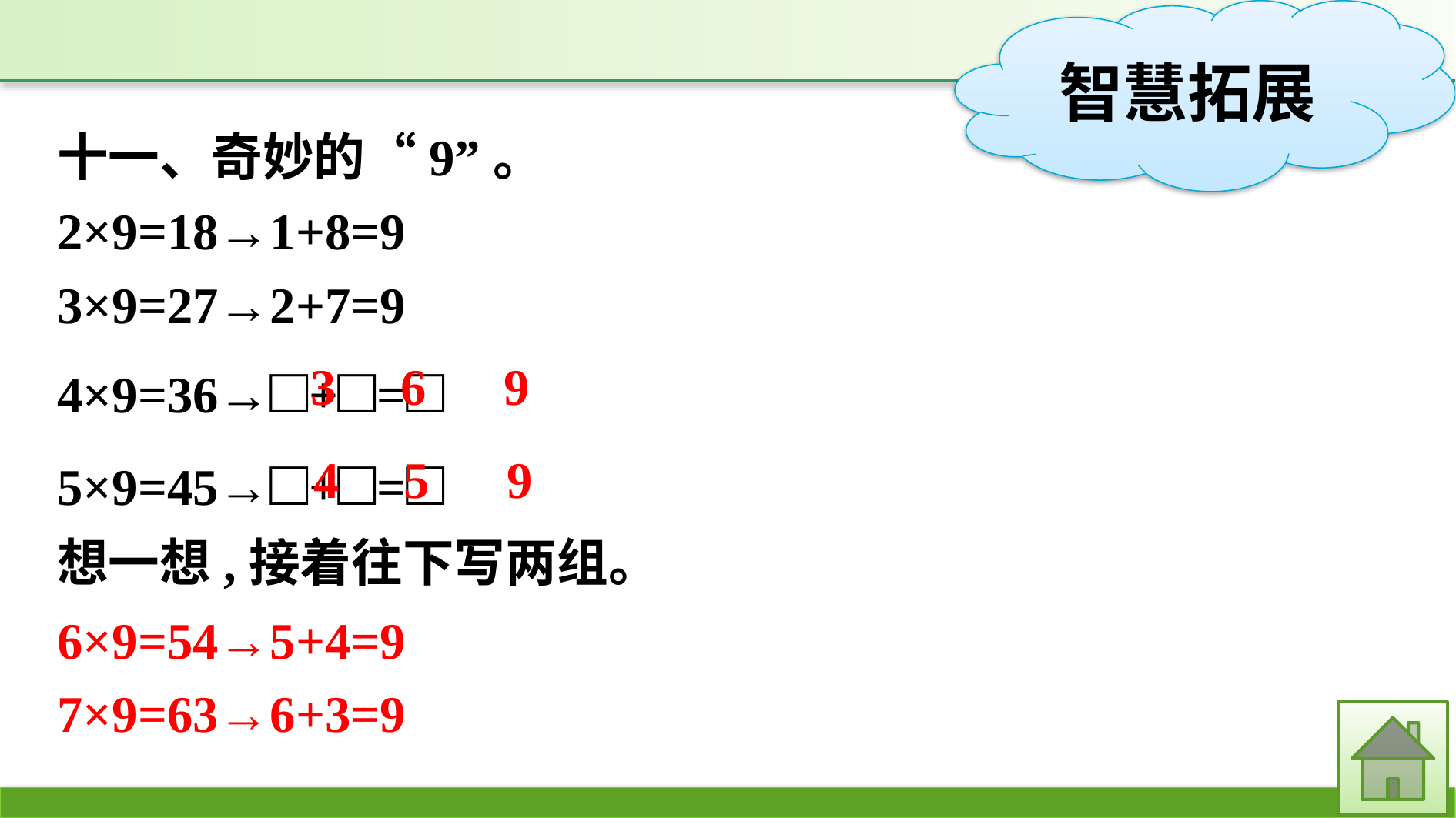

十一、奇妙的“9”。
2×9=18→1+8=9
3×9=27→2+7=9
4×9=36→□+□=□
5×9=45→□+□=□
想一想,接着往下写两组。
3     6      9
4     5      9
6×9=54→5+4=9
7×9=63→6+3=9